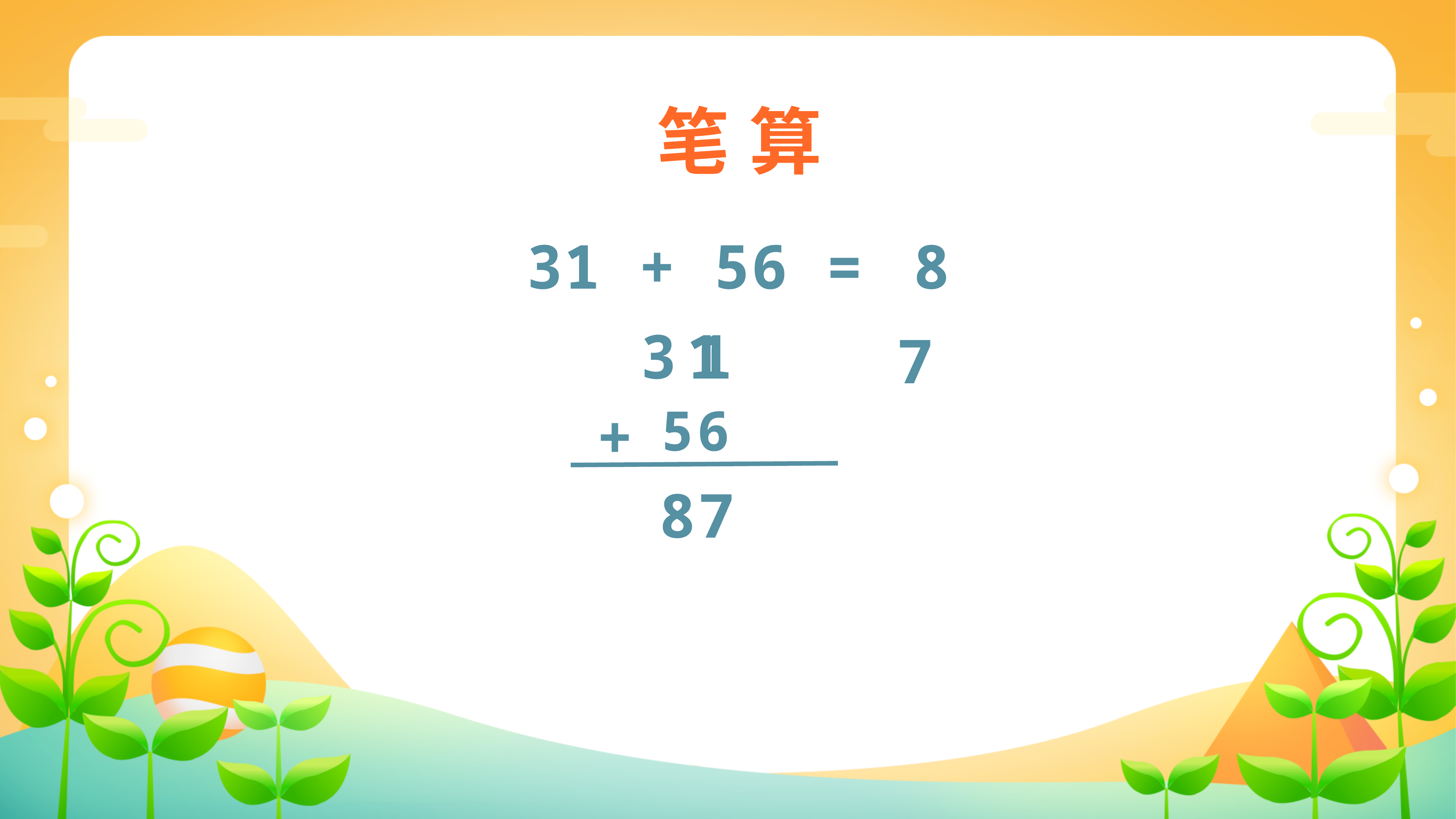

笔 算
31 + 56 =
87
3
1
1
+
5
6
8
7